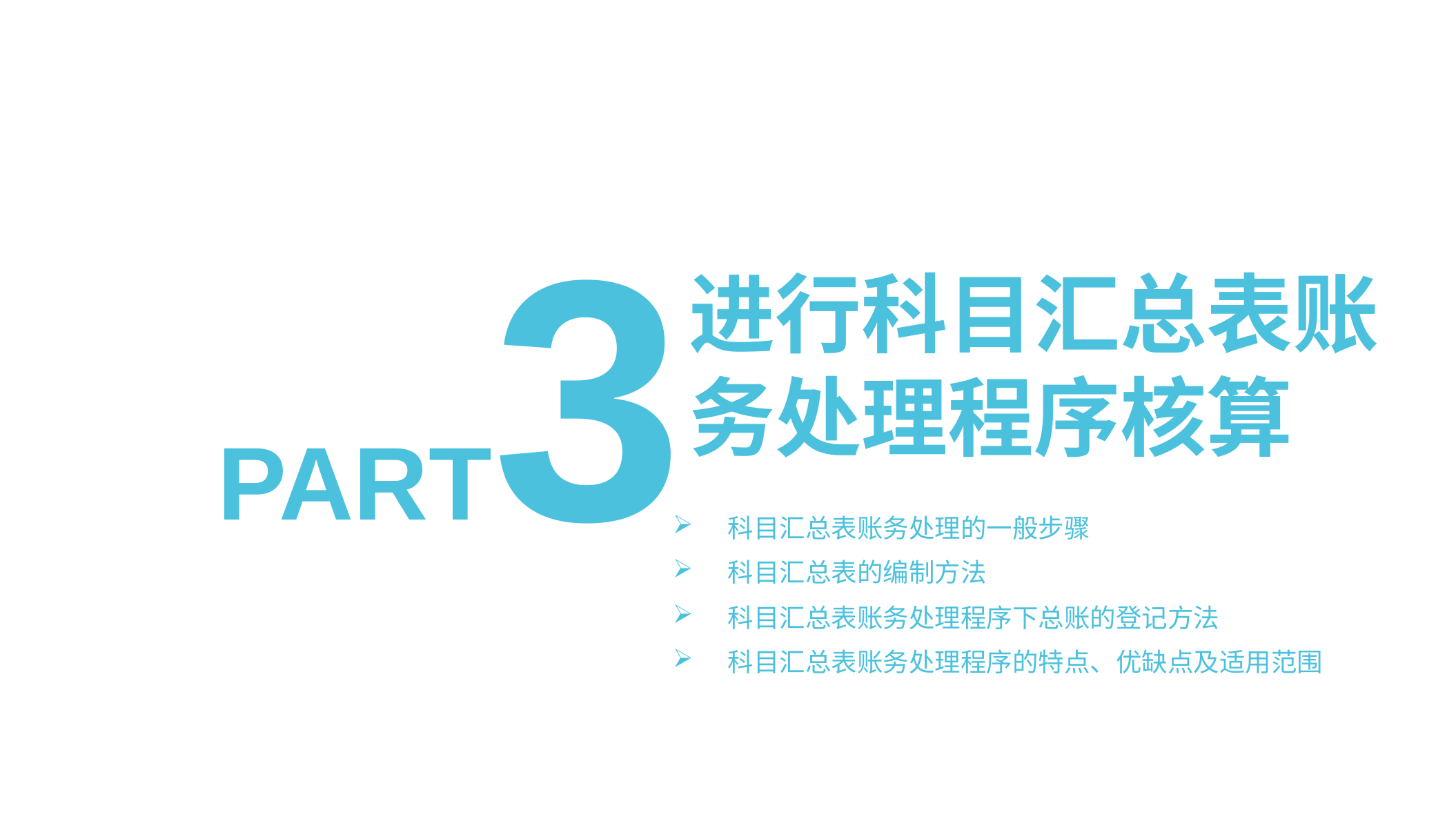

PART3
进行科目汇总表账务处理程序核算
科目汇总表账务处理的一般步骤
科目汇总表的编制方法
科目汇总表账务处理程序下总账的登记方法
科目汇总表账务处理程序的特点、优缺点及适用范围